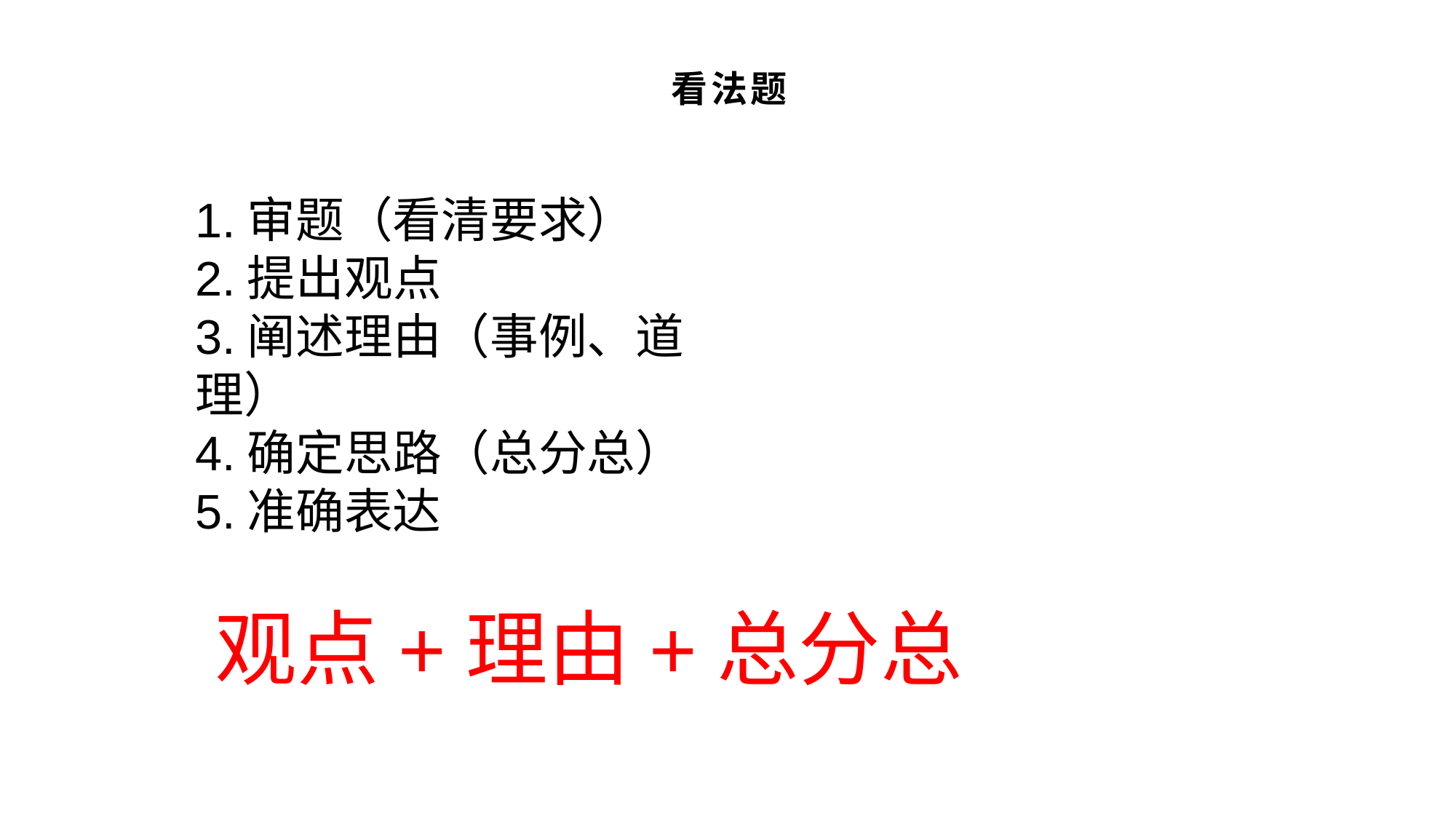

# 看法题
1.审题（看清要求）
2.提出观点
3.阐述理由（事例、道理）
4.确定思路（总分总）
5.准确表达
观点+理由+总分总